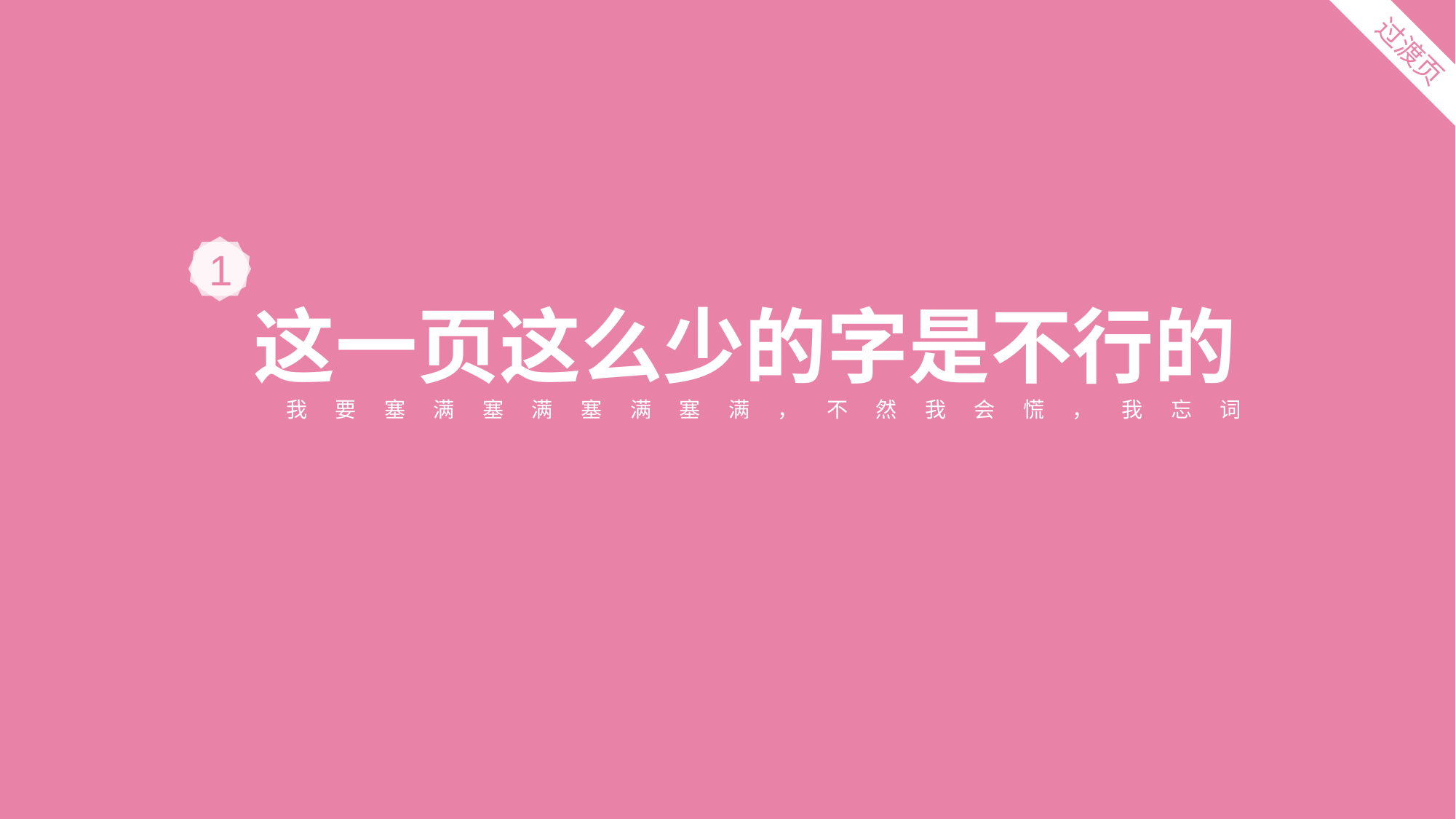

过渡页
1

这一页这么少的字是不行的
我要塞满塞满塞满塞满，不然我会慌，我忘词